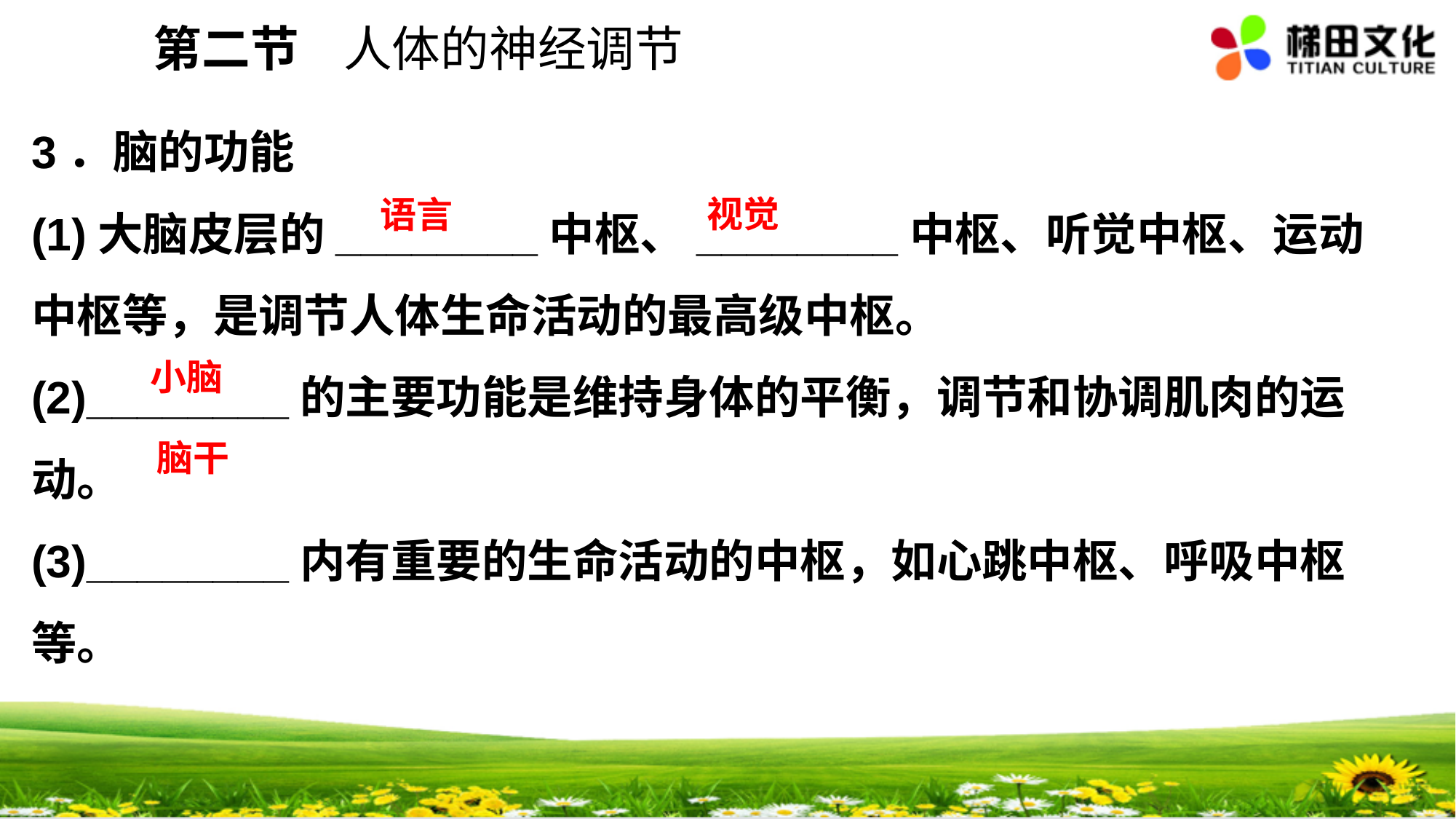

第二节    人体的神经调节
3．脑的功能
(1)大脑皮层的________中枢、________中枢、听觉中枢、运动中枢等，是调节人体生命活动的最高级中枢。
(2)________的主要功能是维持身体的平衡，调节和协调肌肉的运动。
(3)________内有重要的生命活动的中枢，如心跳中枢、呼吸中枢等。
视觉
语言
小脑
脑干